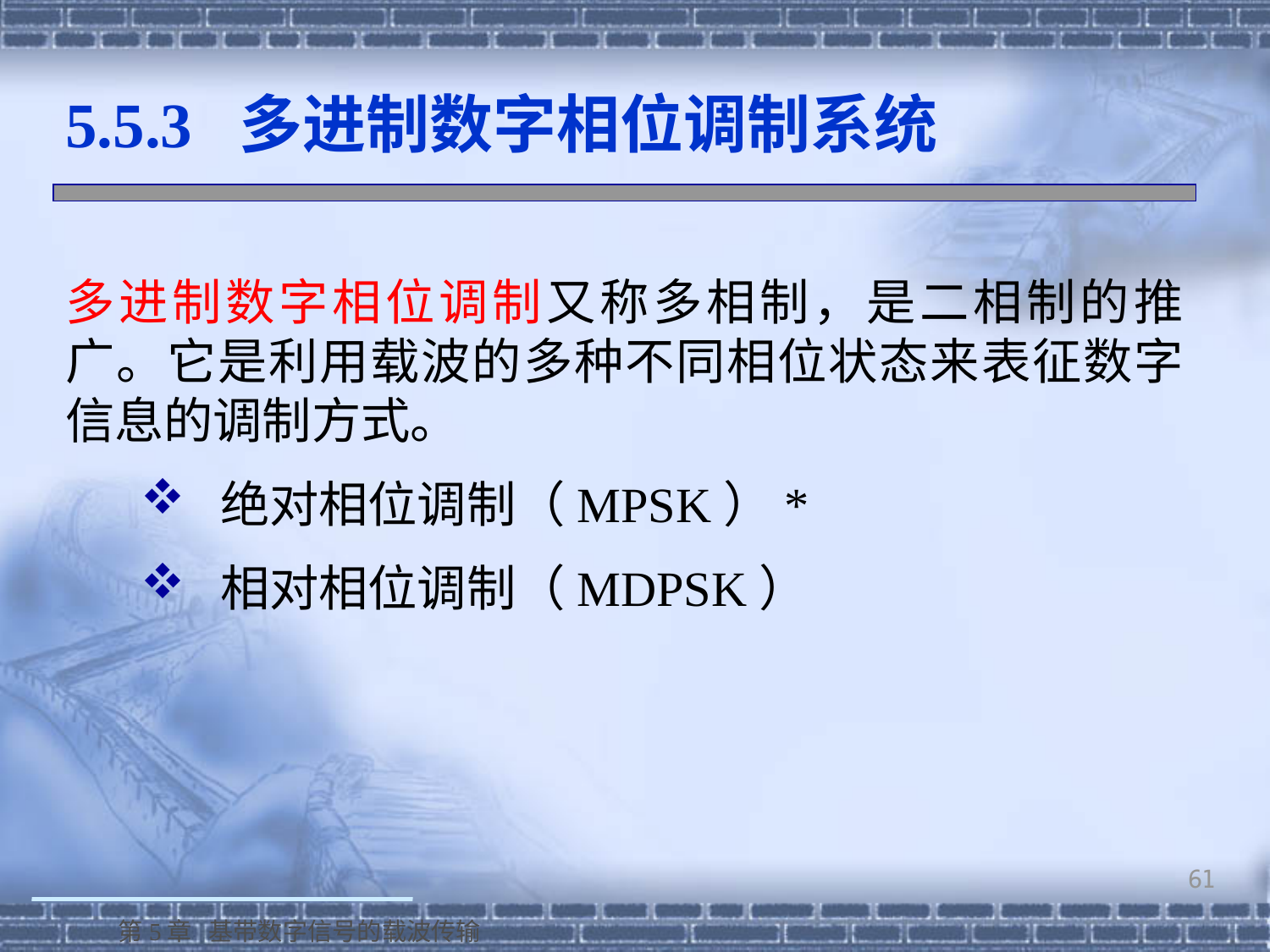

5.5.3  多进制数字相位调制系统
多进制数字相位调制又称多相制，是二相制的推广。它是利用载波的多种不同相位状态来表征数字信息的调制方式。
  绝对相位调制（MPSK）*
  相对相位调制（MDPSK）
61